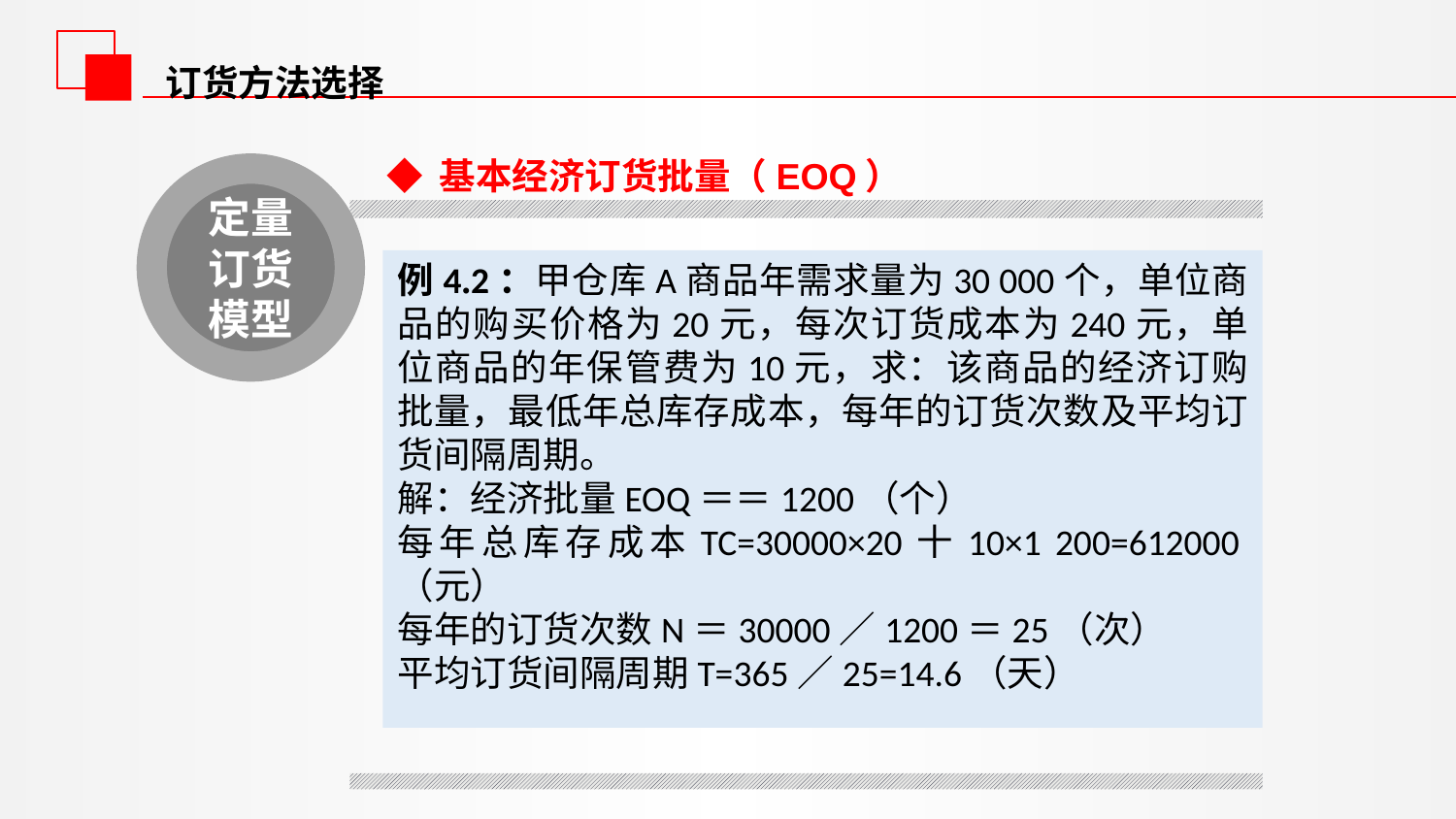

订货方法选择
◆ 基本经济订货批量（EOQ）
定量订货模型

例4.2：甲仓库A商品年需求量为30 000个，单位商品的购买价格为20元，每次订货成本为240元，单位商品的年保管费为10元，求：该商品的经济订购批量，最低年总库存成本，每年的订货次数及平均订货间隔周期。
解：经济批量EOQ＝＝1200（个）
每年总库存成本TC=30000×20十10×1 200=612000（元）
每年的订货次数N＝30000／1200＝25（次）
平均订货间隔周期T=365／25=14.6（天）